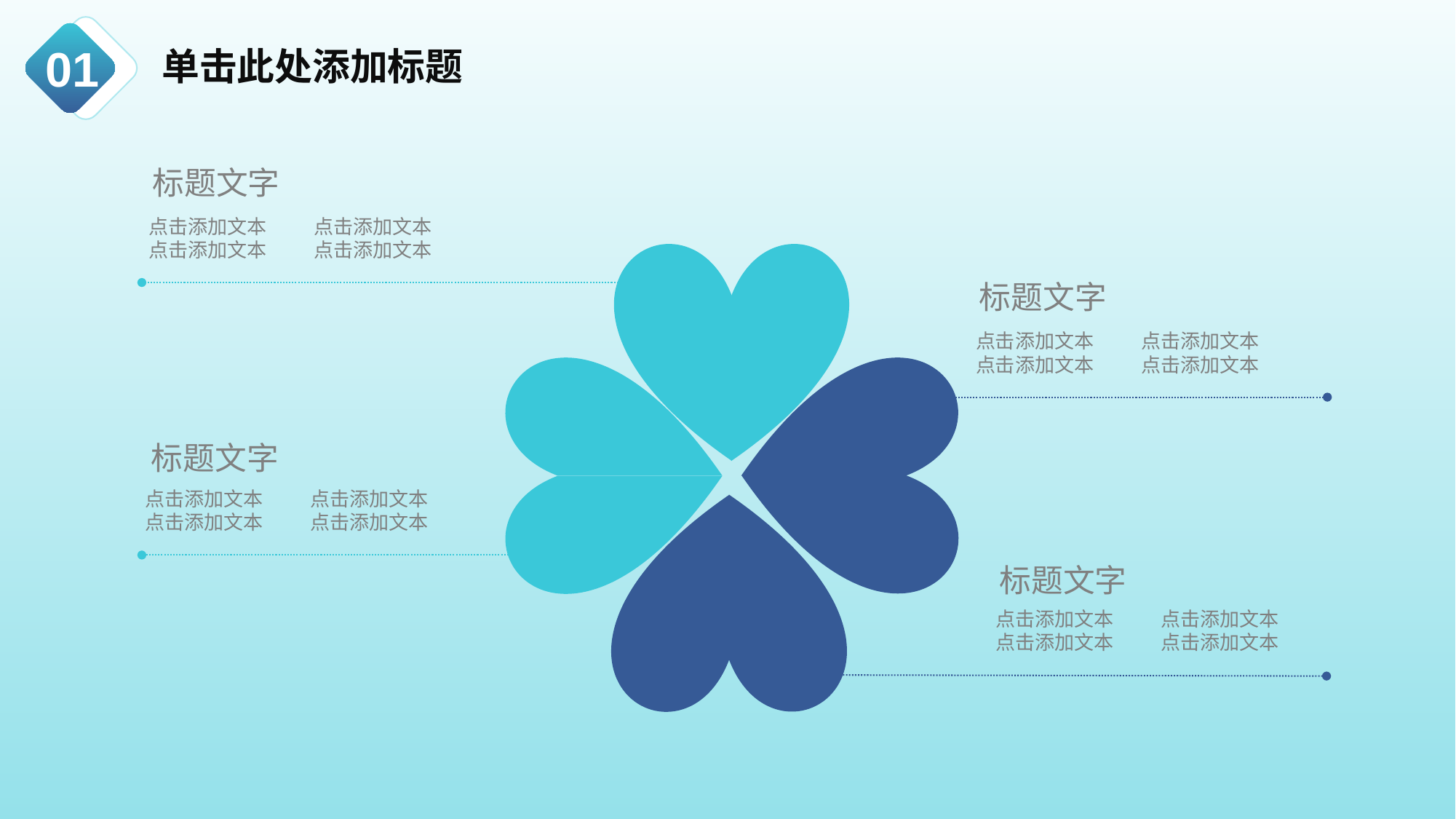

01
# 单击此处添加标题
标题文字
点击添加文本
点击添加文本
点击添加文本
点击添加文本

标题文字
点击添加文本
点击添加文本
点击添加文本
点击添加文本

标题文字
点击添加文本
点击添加文本
点击添加文本
点击添加文本

标题文字
点击添加文本
点击添加文本
点击添加文本
点击添加文本